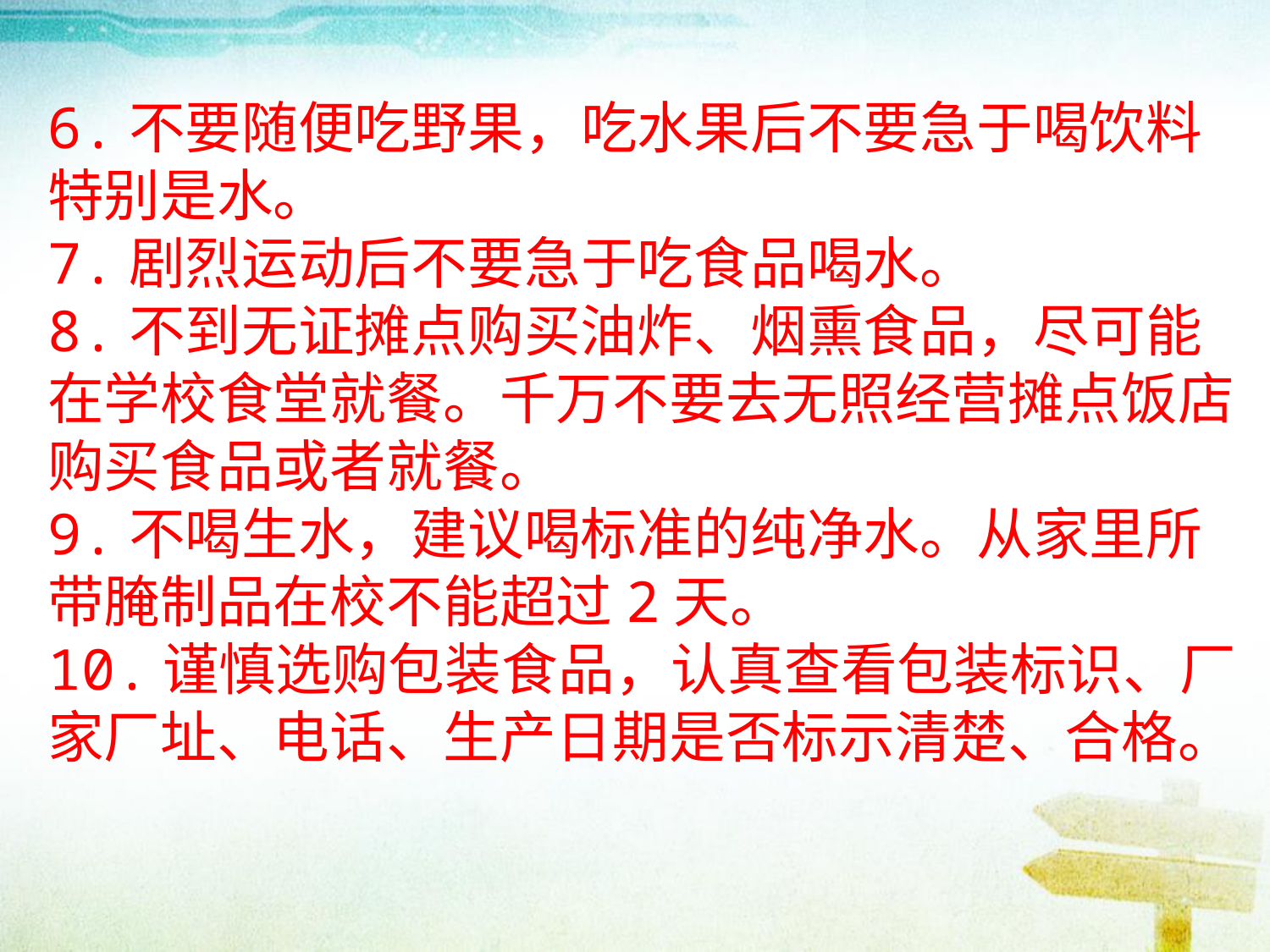

6.不要随便吃野果，吃水果后不要急于喝饮料特别是水。
7.剧烈运动后不要急于吃食品喝水。
8.不到无证摊点购买油炸、烟熏食品，尽可能在学校食堂就餐。千万不要去无照经营摊点饭店购买食品或者就餐。
9.不喝生水，建议喝标准的纯净水。从家里所带腌制品在校不能超过2天。
10.谨慎选购包装食品，认真查看包装标识、厂家厂址、电话、生产日期是否标示清楚、合格。